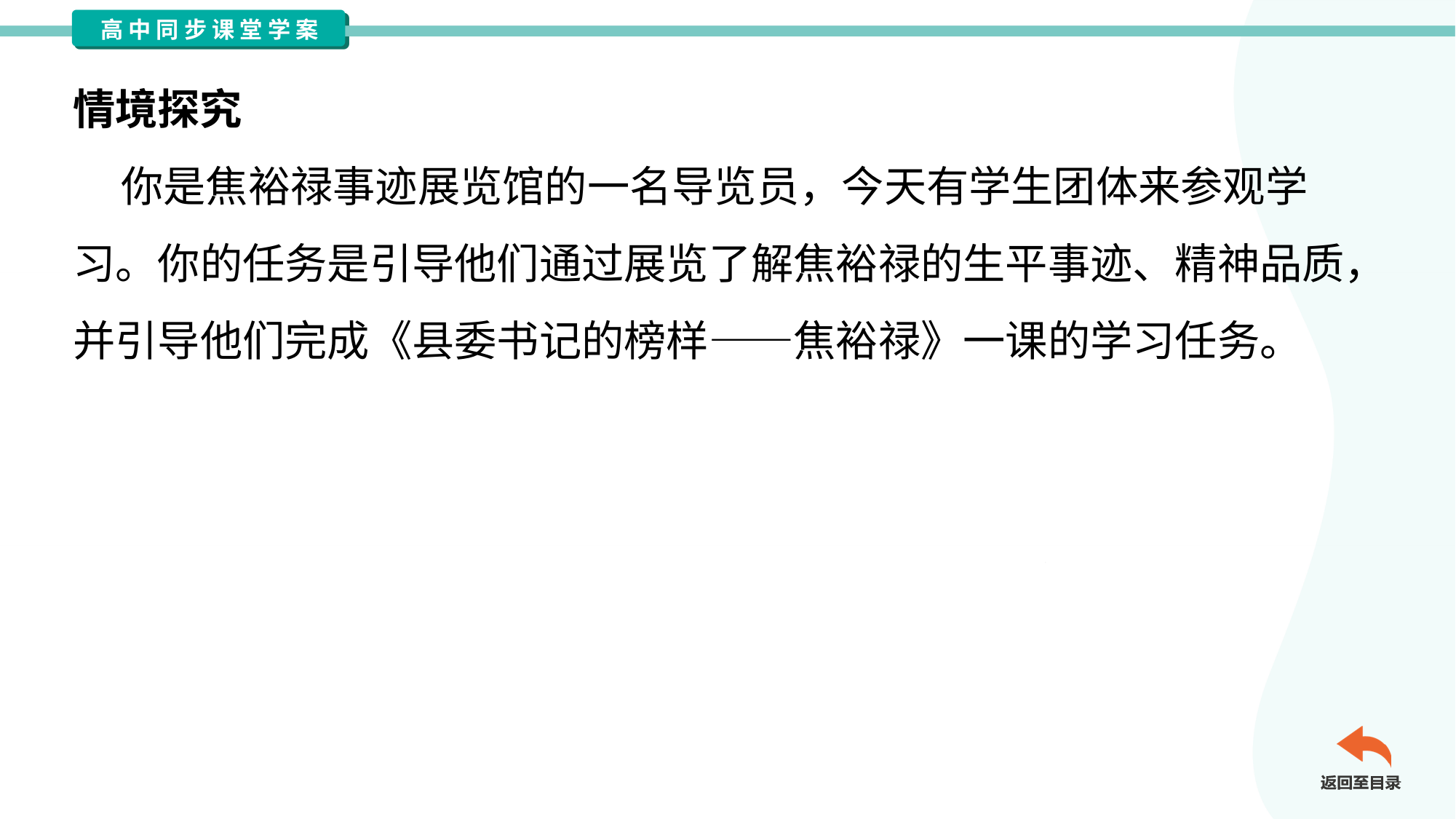

情境探究
    你是焦裕禄事迹展览馆的一名导览员，今天有学生团体来参观学
习。你的任务是引导他们通过展览了解焦裕禄的生平事迹、精神品质，
并引导他们完成《县委书记的榜样——焦裕禄》一课的学习任务。